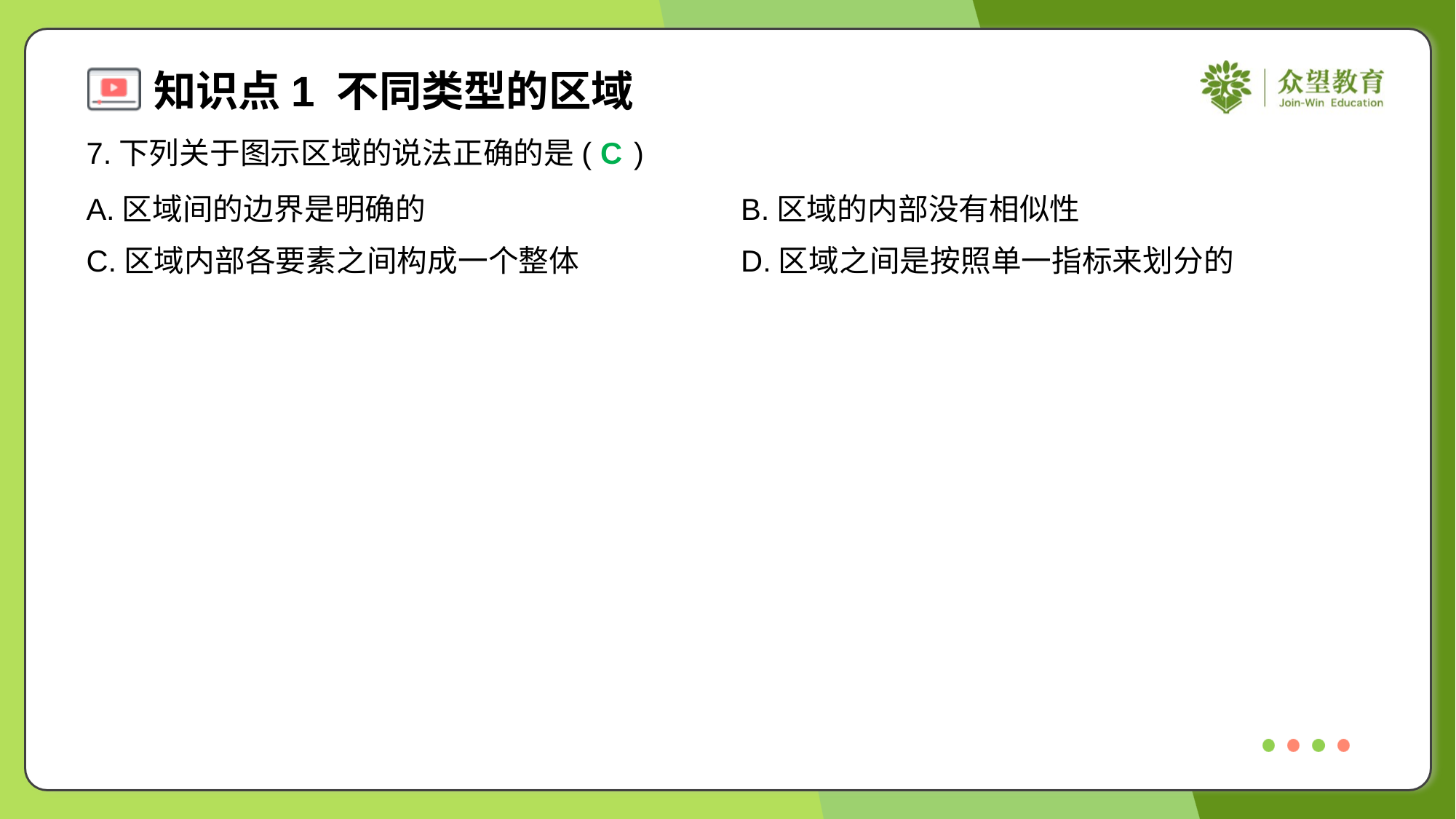

7.下列关于图示区域的说法正确的是(     )
C
A.区域间的边界是明确的	B.区域的内部没有相似性
C.区域内部各要素之间构成一个整体	D.区域之间是按照单一指标来划分的